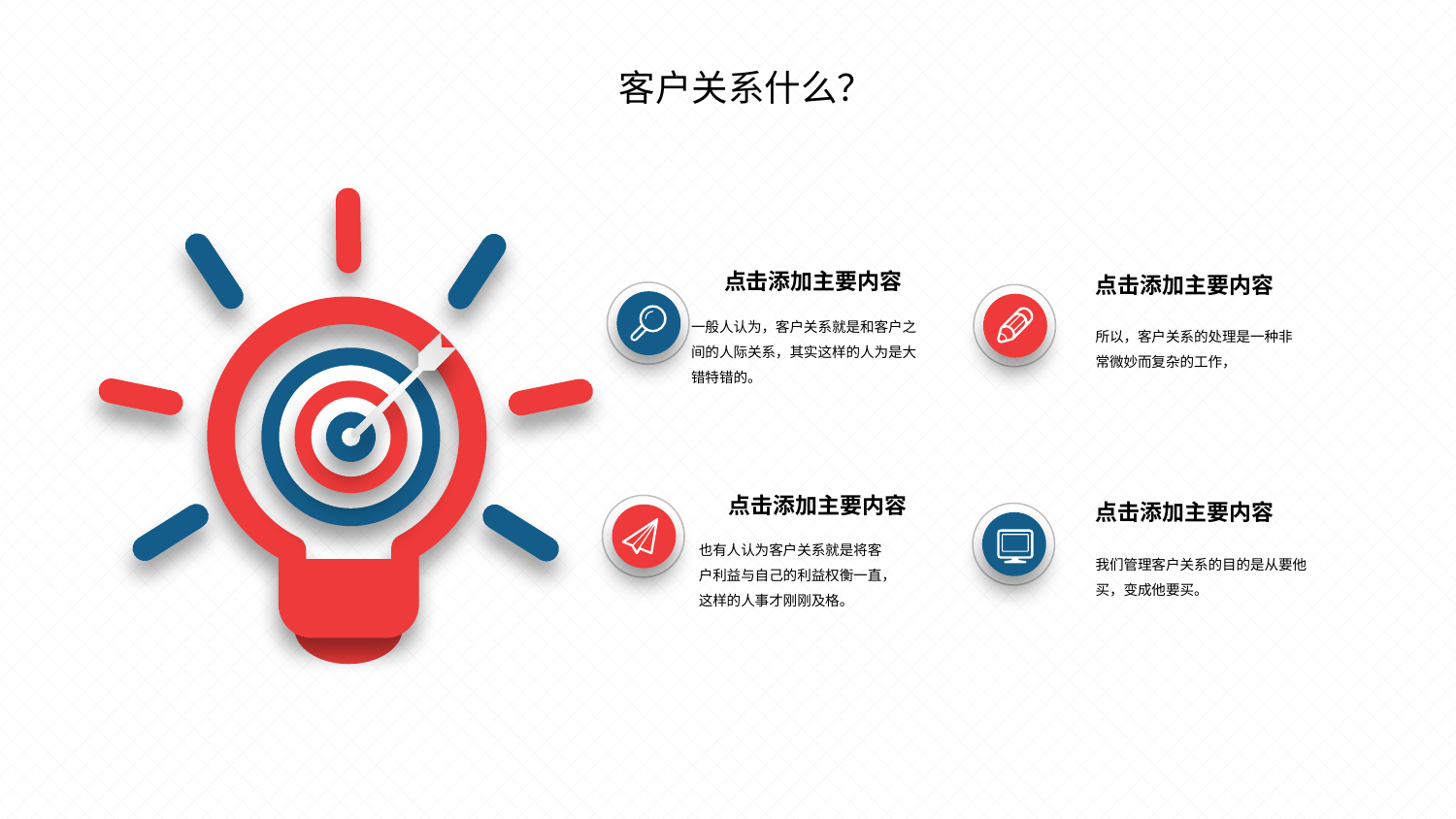

点击添加主要内容
一般人认为，客户关系就是和客户之间的人际关系，其实这样的人为是大错特错的。
点击添加主要内容
所以，客户关系的处理是一种非常微妙而复杂的工作，

点击添加主要内容
也有人认为客户关系就是将客户利益与自己的利益权衡一直，这样的人事才刚刚及格。
点击添加主要内容
我们管理客户关系的目的是从要他买，变成他要买。